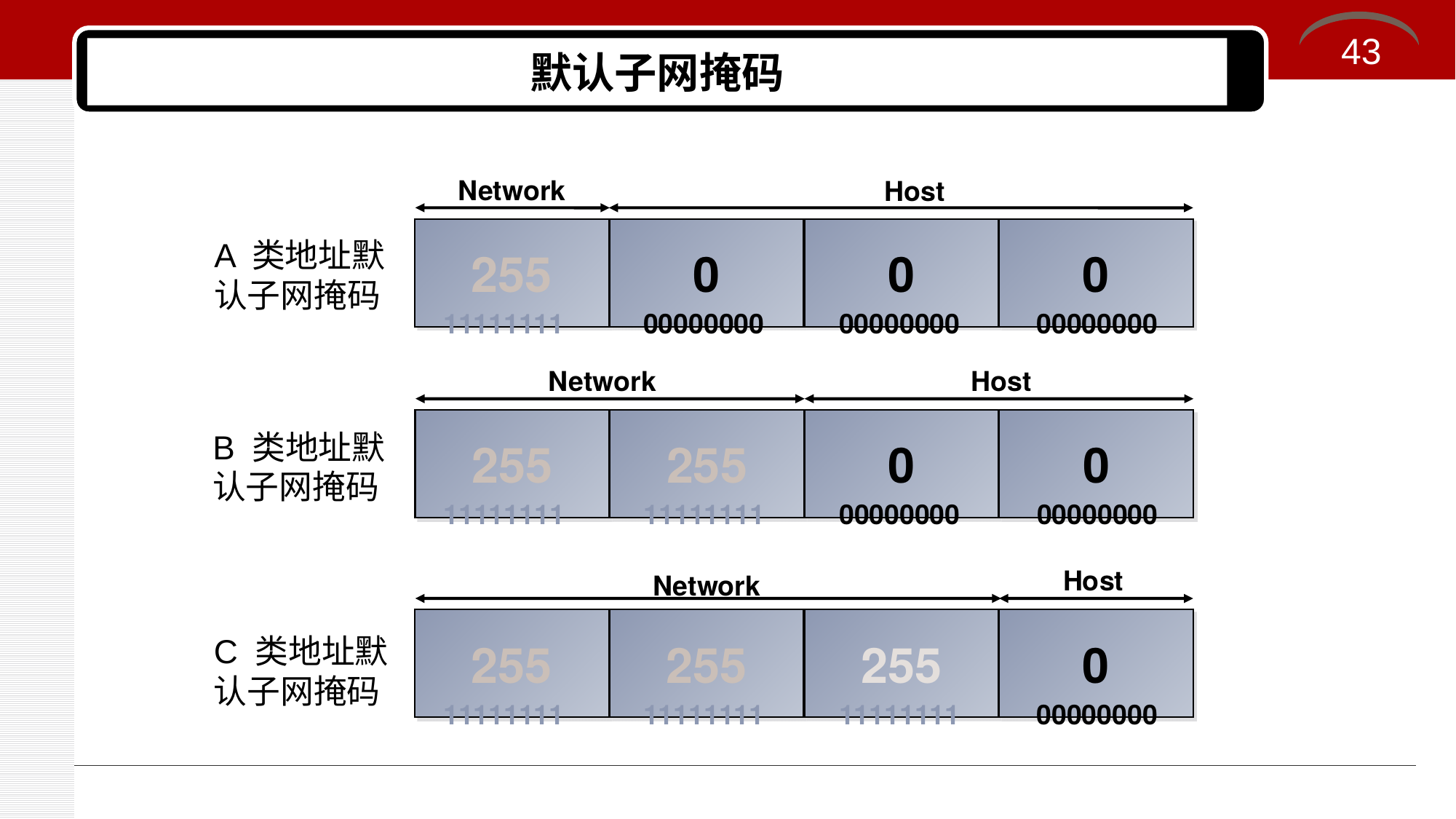

43
# 默认子网掩码
Network
Host

255
0
0
0
 11111111
 00000000
00000000
00000000
A 类地址默认子网掩码
Network
Host

255
255
0
0
 11111111
 11111111
00000000
00000000
B 类地址默认子网掩码
Host
Network

255
255
255
0
 11111111
 11111111
11111111
00000000
C 类地址默认子网掩码